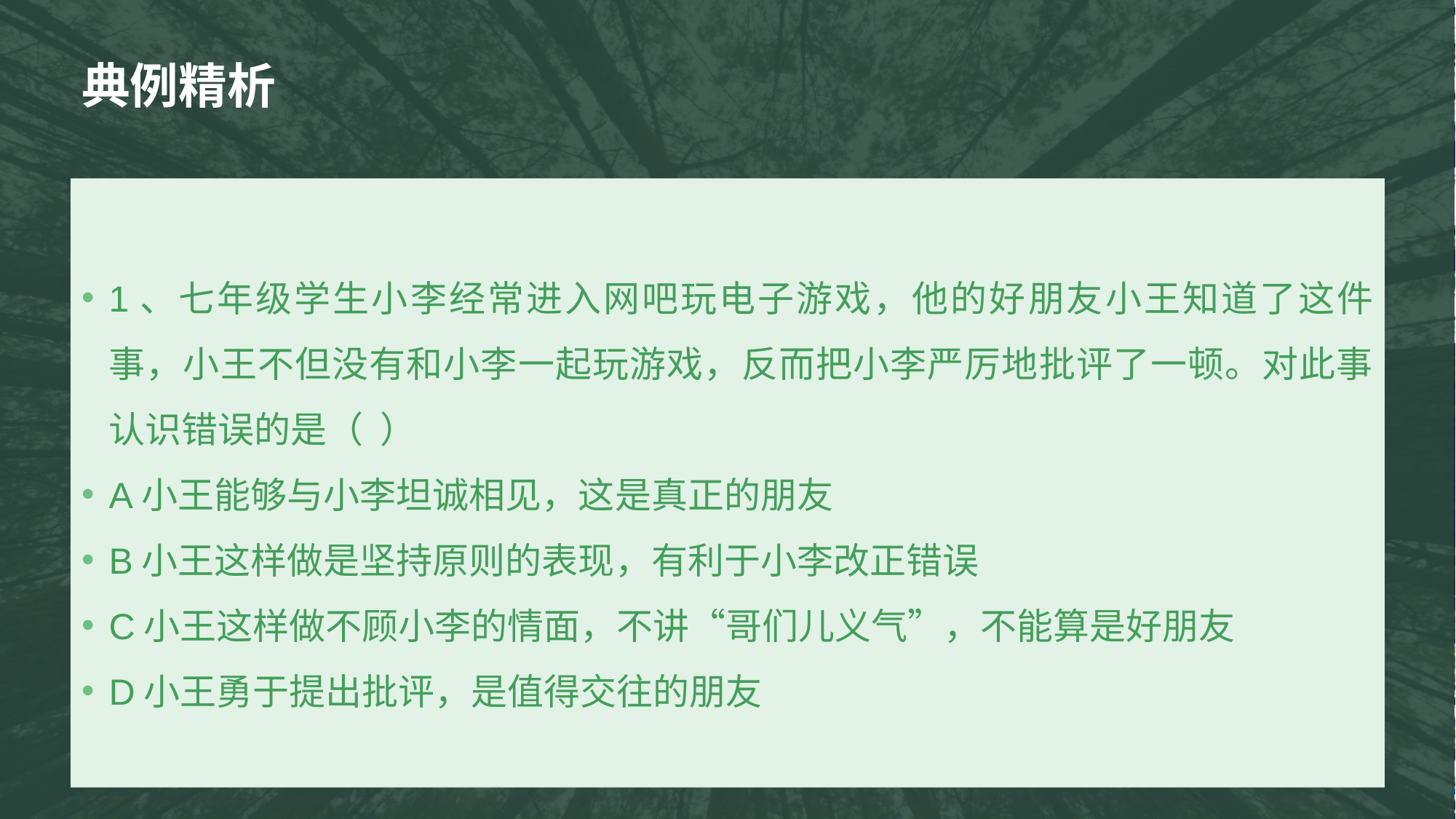

# 典例精析
1、七年级学生小李经常进入网吧玩电子游戏，他的好朋友小王知道了这件事，小王不但没有和小李一起玩游戏，反而把小李严厉地批评了一顿。对此事认识错误的是（  ）
A小王能够与小李坦诚相见，这是真正的朋友
B小王这样做是坚持原则的表现，有利于小李改正错误
C小王这样做不顾小李的情面，不讲“哥们儿义气”，不能算是好朋友
D小王勇于提出批评，是值得交往的朋友